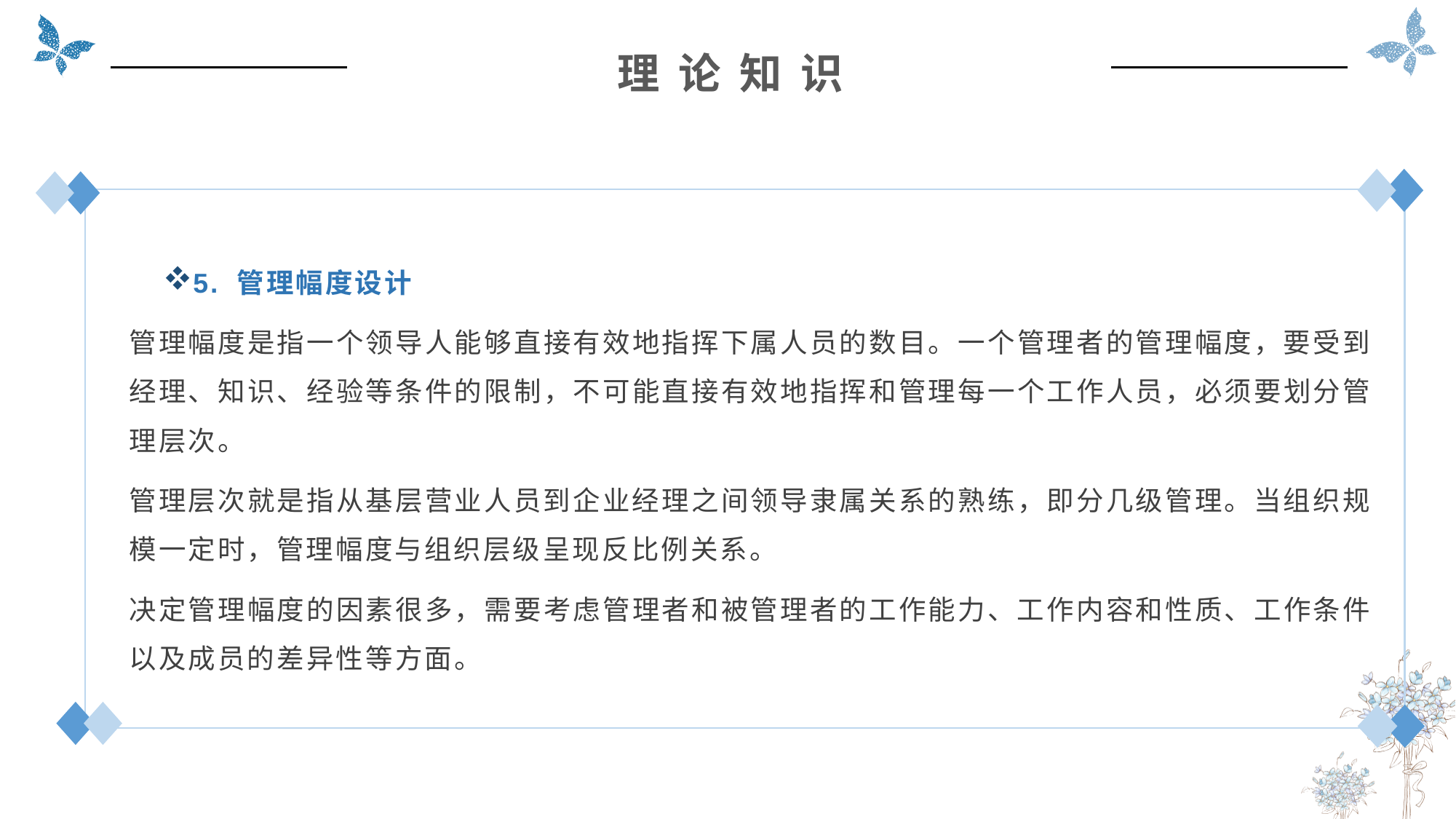

理 论 知 识

5. 管理幅度设计
管理幅度是指一个领导人能够直接有效地指挥下属人员的数目。一个管理者的管理幅度，要受到经理、知识、经验等条件的限制，不可能直接有效地指挥和管理每一个工作人员，必须要划分管理层次。
管理层次就是指从基层营业人员到企业经理之间领导隶属关系的熟练，即分几级管理。当组织规模一定时，管理幅度与组织层级呈现反比例关系。
决定管理幅度的因素很多，需要考虑管理者和被管理者的工作能力、工作内容和性质、工作条件以及成员的差异性等方面。